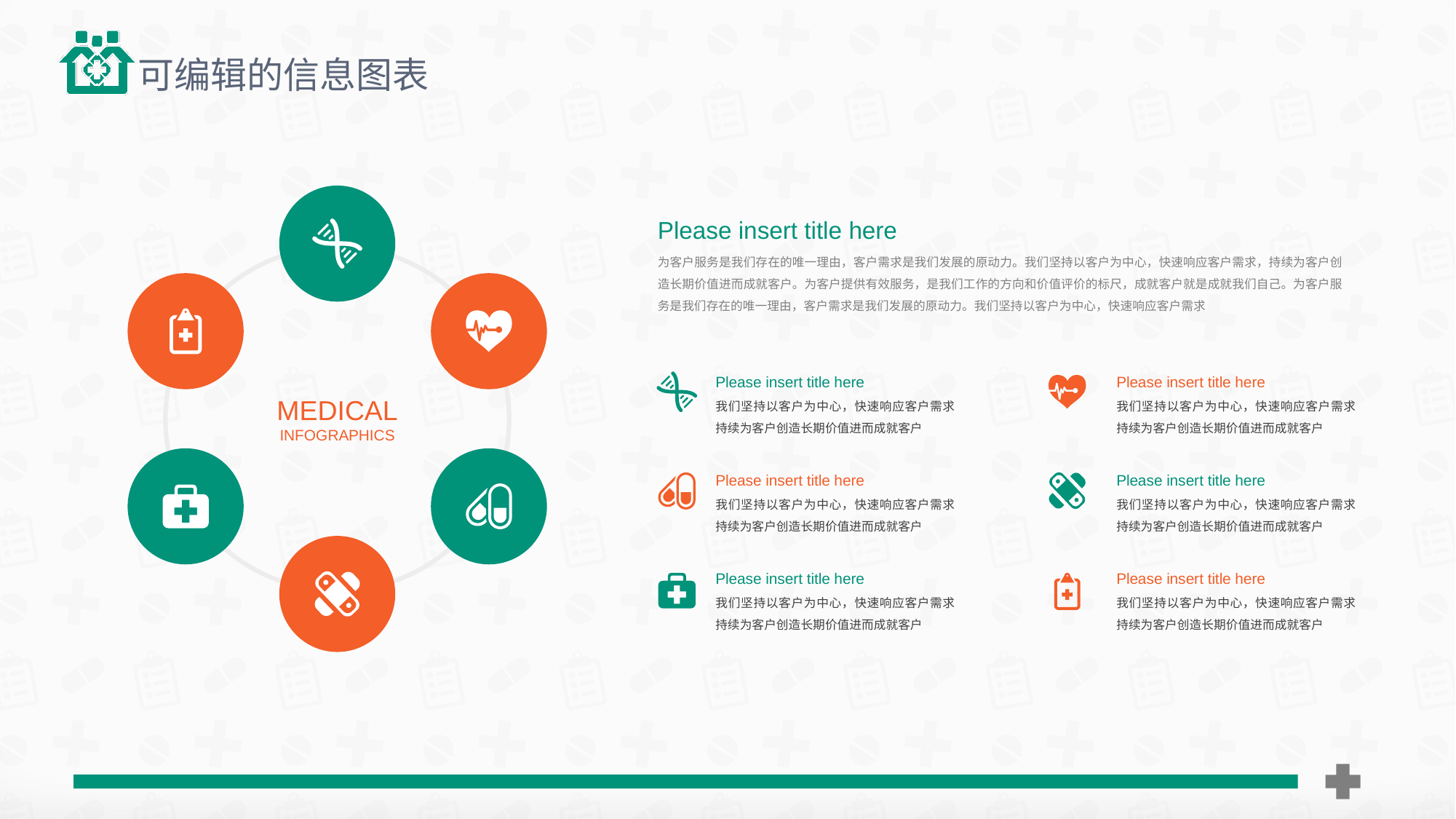

可编辑的信息图表

Please insert title here
为客户服务是我们存在的唯一理由，客户需求是我们发展的原动力。我们坚持以客户为中心，快速响应客户需求，持续为客户创造长期价值进而成就客户。为客户提供有效服务，是我们工作的方向和价值评价的标尺，成就客户就是成就我们自己。为客户服务是我们存在的唯一理由，客户需求是我们发展的原动力。我们坚持以客户为中心，快速响应客户需求
Please insert title here
我们坚持以客户为中心，快速响应客户需求持续为客户创造长期价值进而成就客户
Please insert title here
我们坚持以客户为中心，快速响应客户需求持续为客户创造长期价值进而成就客户

MEDICAL
INFOGRAPHICS
Please insert title here
我们坚持以客户为中心，快速响应客户需求持续为客户创造长期价值进而成就客户
Please insert title here
我们坚持以客户为中心，快速响应客户需求持续为客户创造长期价值进而成就客户

Please insert title here
我们坚持以客户为中心，快速响应客户需求持续为客户创造长期价值进而成就客户
Please insert title here
我们坚持以客户为中心，快速响应客户需求持续为客户创造长期价值进而成就客户